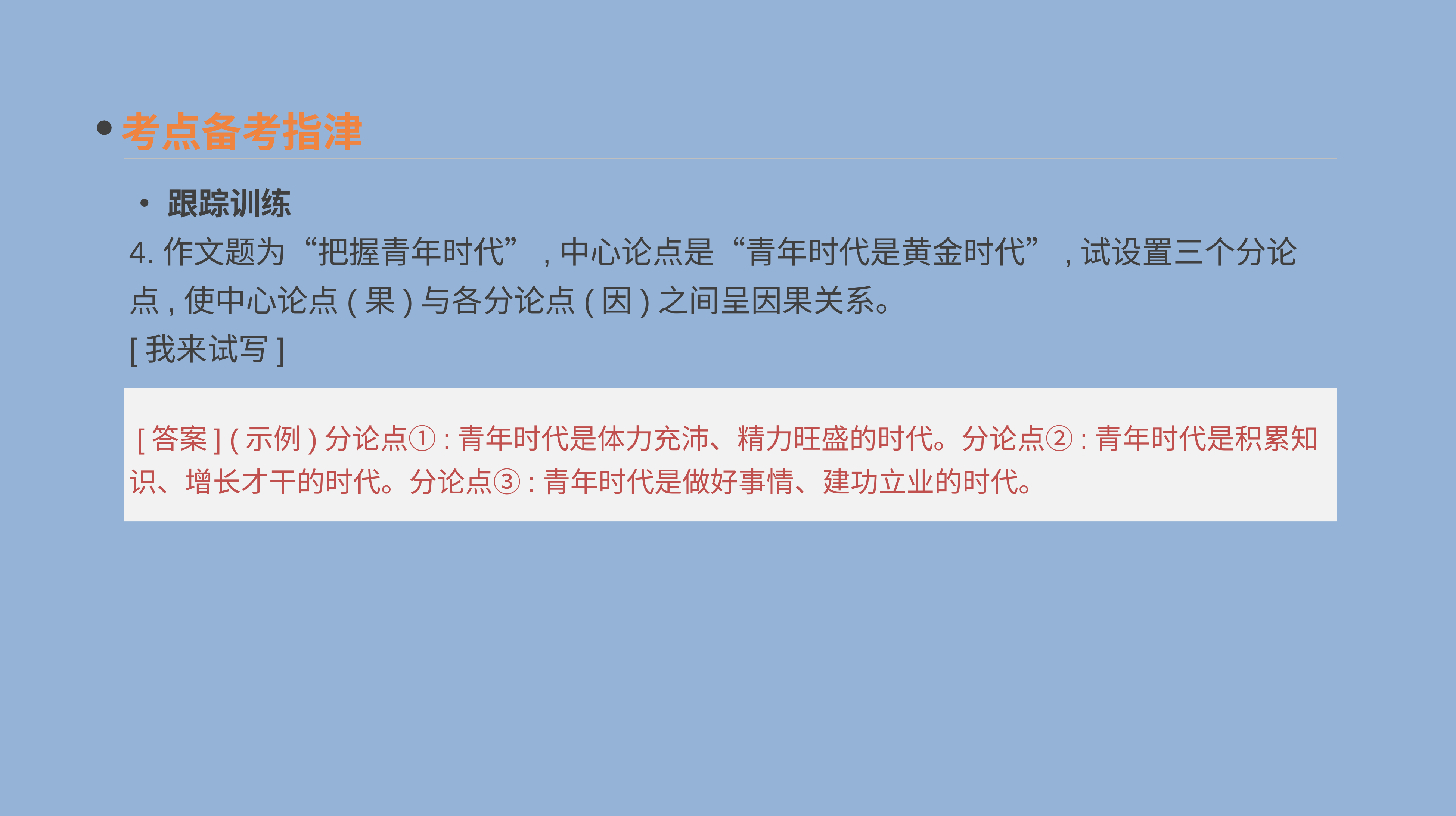

考点备考指津

•跟踪训练
4.作文题为“把握青年时代”,中心论点是“青年时代是黄金时代”,试设置三个分论点,使中心论点(果)与各分论点(因)之间呈因果关系。
[我来试写]  ________________________________________________________________________

 [答案] (示例)分论点①:青年时代是体力充沛、精力旺盛的时代。分论点②:青年时代是积累知识、增长才干的时代。分论点③:青年时代是做好事情、建功立业的时代。